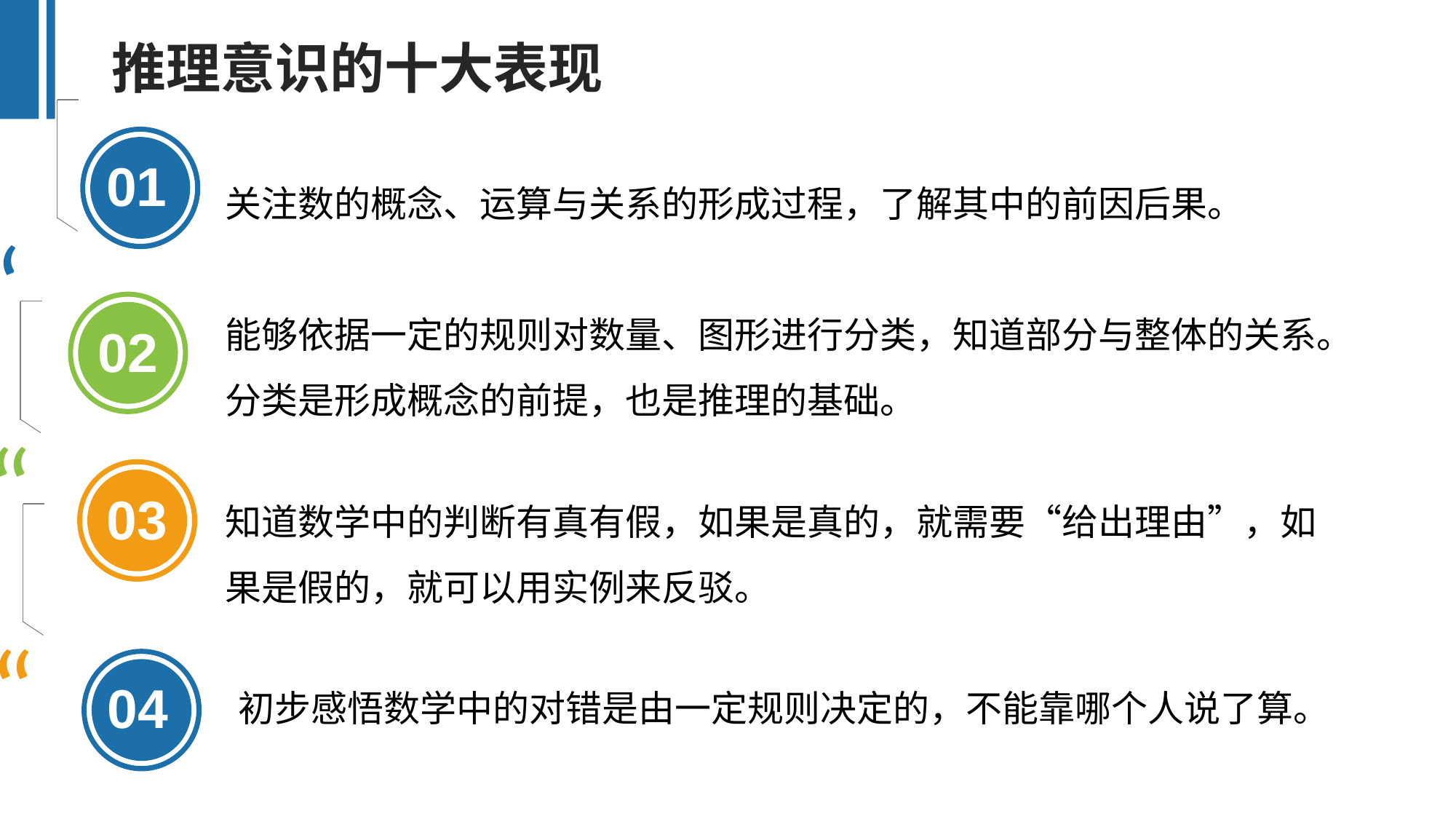

推理意识的十大表现
“

01
关注数的概念、运算与关系的形成过程，了解其中的前因后果。
能够依据一定的规则对数量、图形进行分类，知道部分与整体的关系。分类是形成概念的前提，也是推理的基础。

02
“

03
知道数学中的判断有真有假，如果是真的，就需要“给出理由”，如果是假的，就可以用实例来反驳。
“

04
初步感悟数学中的对错是由一定规则决定的，不能靠哪个人说了算。